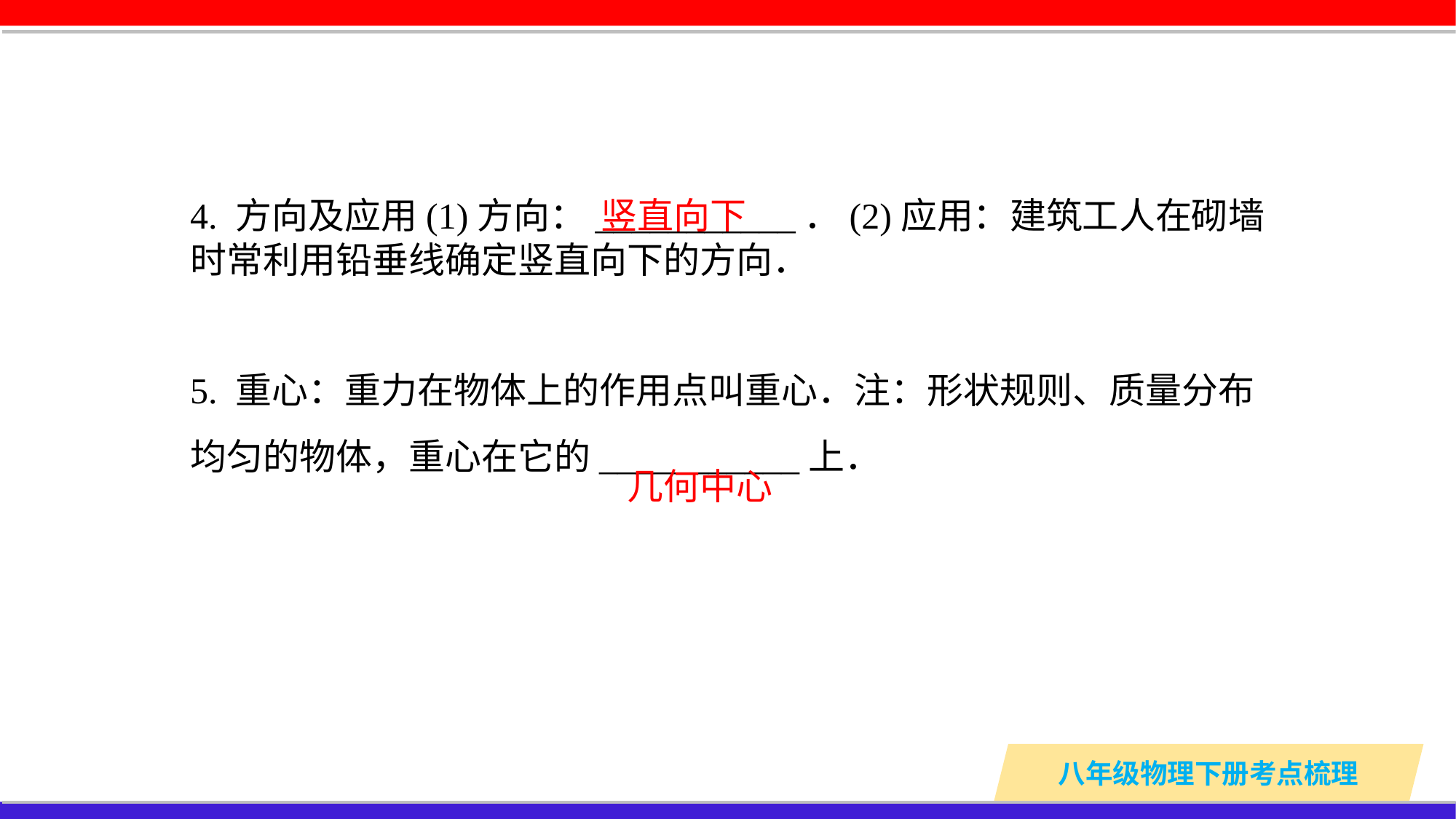

4. 方向及应用(1)方向：___________．(2)应用：建筑工人在砌墙时常利用铅垂线确定竖直向下的方向．

5. 重心：重力在物体上的作用点叫重心．注：形状规则、质量分布均匀的物体，重心在它的___________上．

竖直向下
几何中心